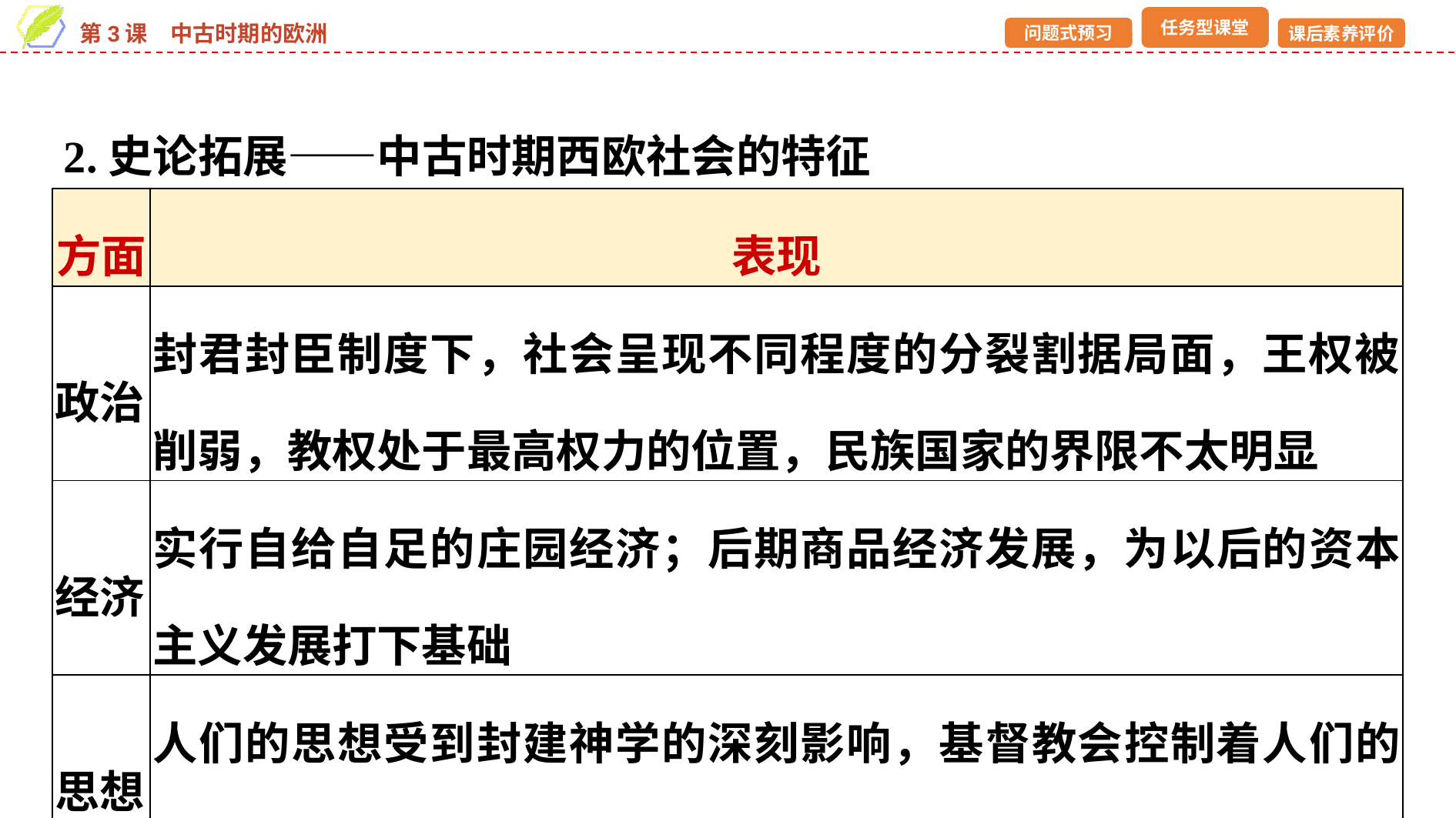

2.史论拓展——中古时期西欧社会的特征
| 方面 | 表现 |
| --- | --- |
| 政治 | 封君封臣制度下，社会呈现不同程度的分裂割据局面，王权被削弱，教权处于最高权力的位置，民族国家的界限不太明显 |
| 经济 | 实行自给自足的庄园经济；后期商品经济发展，为以后的资本主义发展打下基础 |
| 思想 | 人们的思想受到封建神学的深刻影响，基督教会控制着人们的精神生活 |